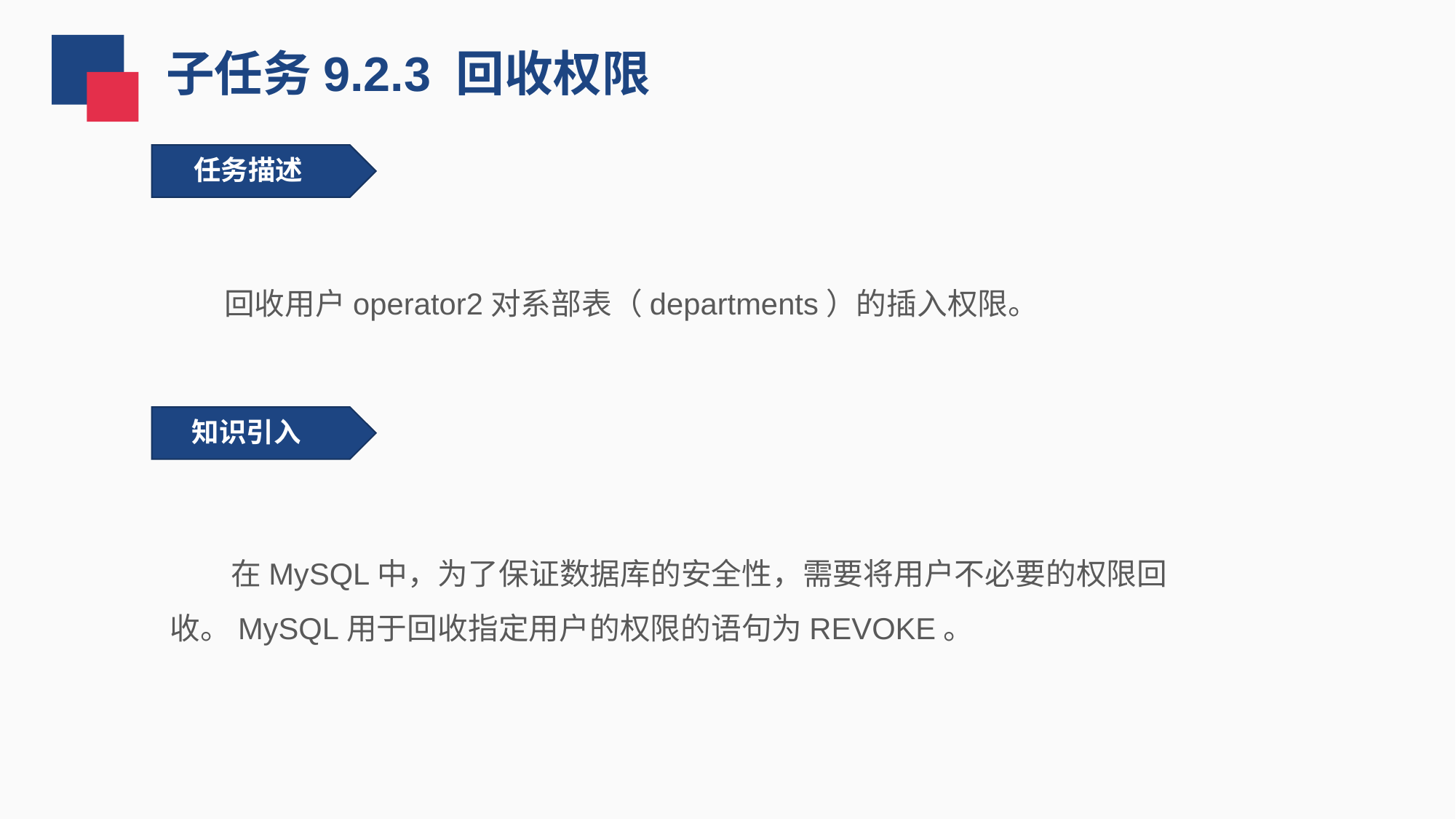

子任务9.2.3 回收权限

    任务描述
       回收用户operator2对系部表（departments）的插入权限。

知识引入
        在MySQL中，为了保证数据库的安全性，需要将用户不必要的权限回收。MySQL用于回收指定用户的权限的语句为REVOKE。